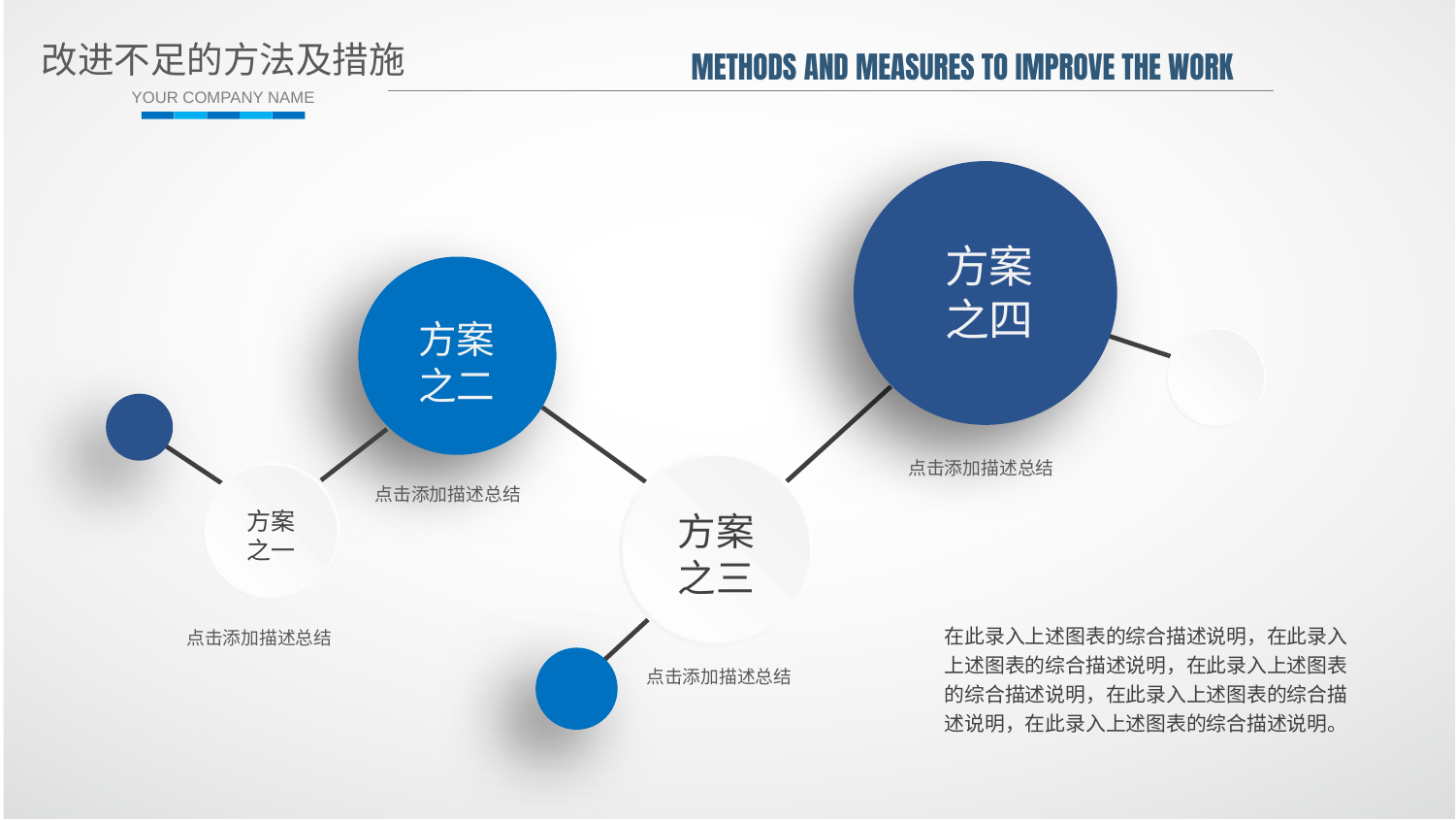

改进不足的方法及措施
YOUR COMPANY NAME

METHODS AND MEASURES TO IMPROVE THE WORK

方案
之四

方案
之二

点击添加描述总结

点击添加描述总结
方案
之一
方案
之三
在此录入上述图表的综合描述说明，在此录入上述图表的综合描述说明，在此录入上述图表的综合描述说明，在此录入上述图表的综合描述说明，在此录入上述图表的综合描述说明。
点击添加描述总结

点击添加描述总结